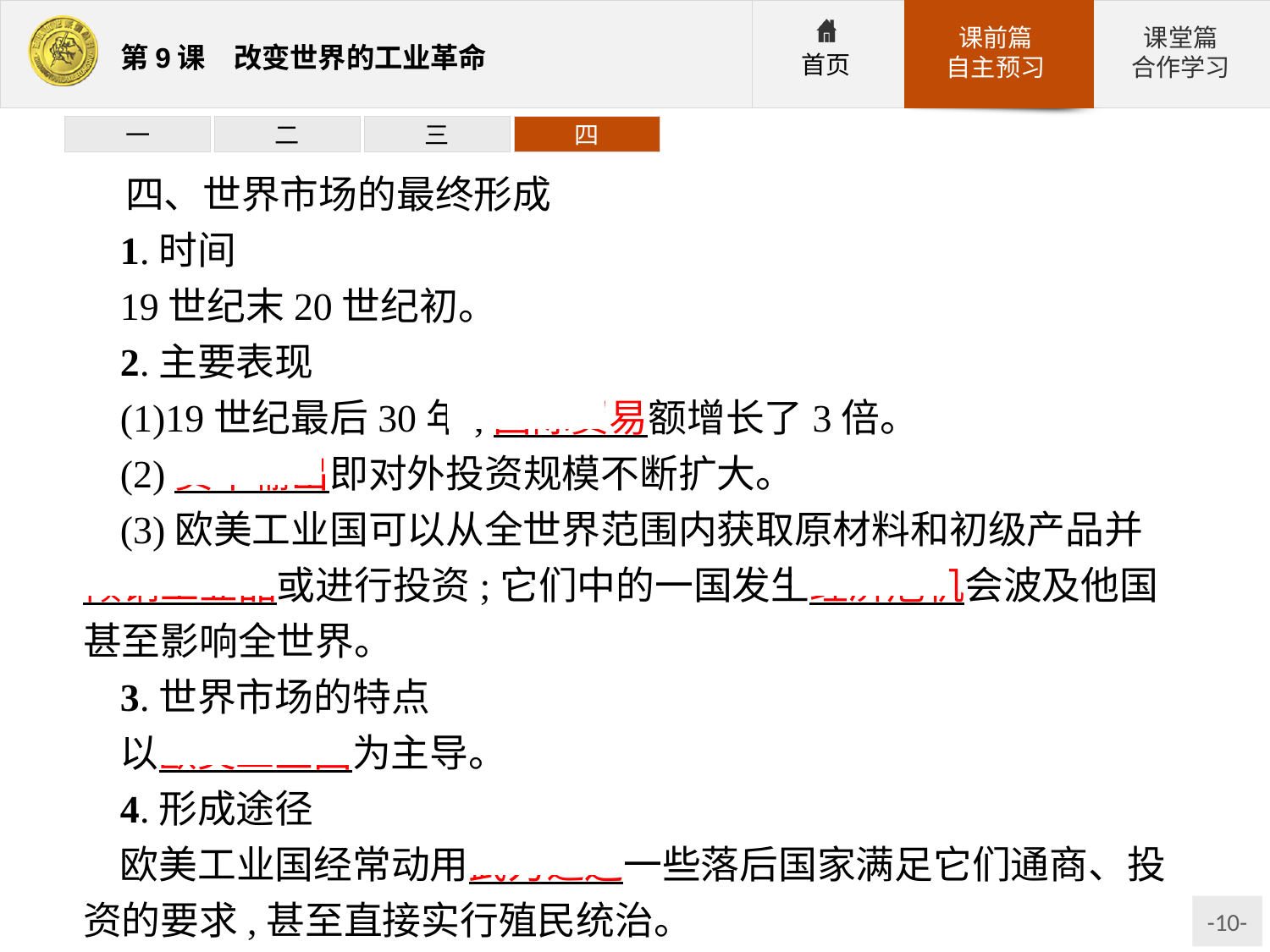

一
二
三
四
四、世界市场的最终形成
1.时间
19世纪末20世纪初。
2.主要表现
(1)19世纪最后30年,国际贸易额增长了3倍。
(2)资本输出即对外投资规模不断扩大。
(3)欧美工业国可以从全世界范围内获取原材料和初级产品并   倾销工业品或进行投资;它们中的一国发生经济危机会波及他国甚至影响全世界。
3.世界市场的特点
以欧美工业国为主导。
4.形成途径
欧美工业国经常动用武力逼迫一些落后国家满足它们通商、投资的要求,甚至直接实行殖民统治。